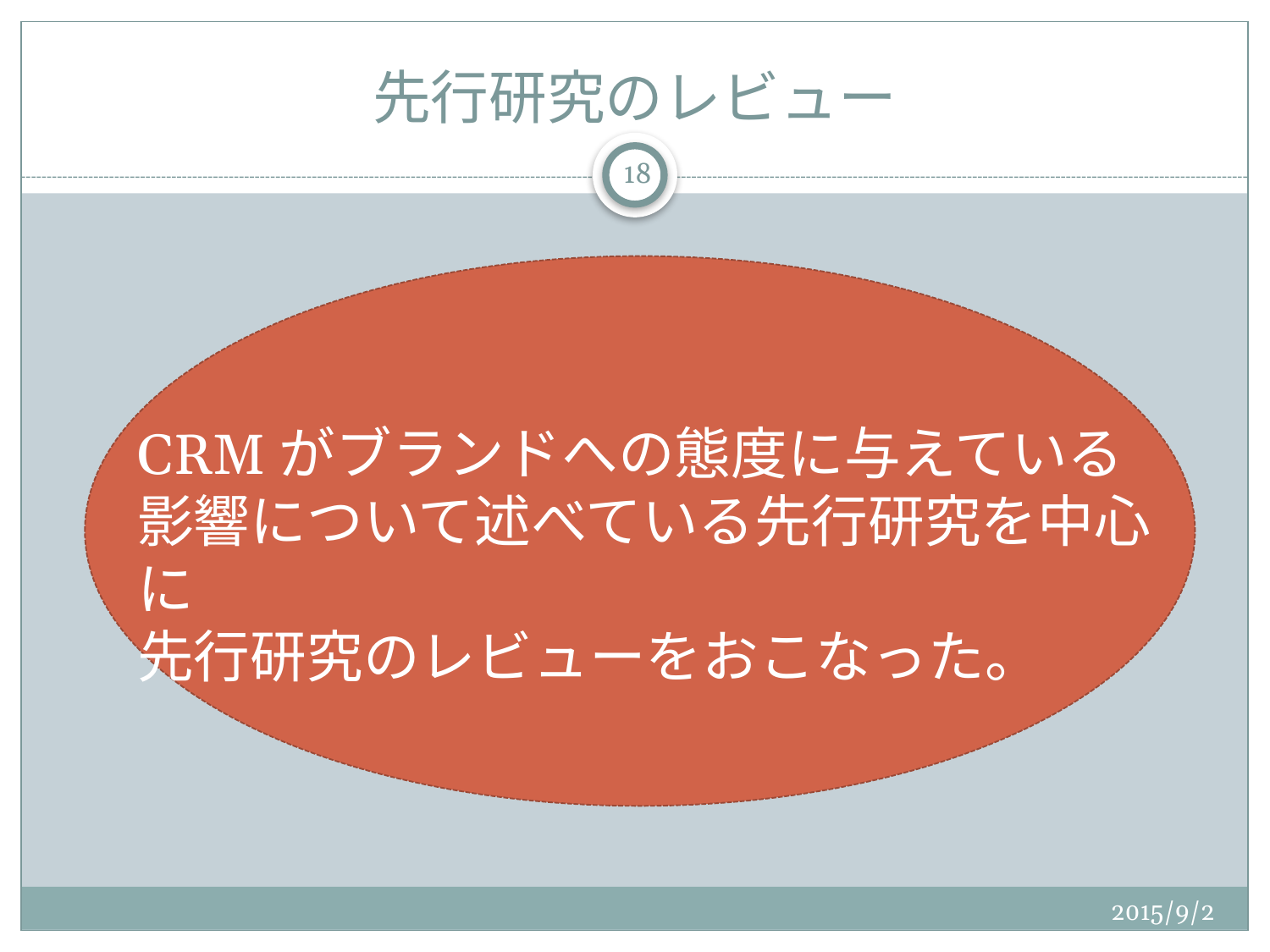

# 先行研究のレビュー
18

CRMがブランドへの態度に与えている
影響について述べている先行研究を中心に
先行研究のレビューをおこなった。

2015/9/2